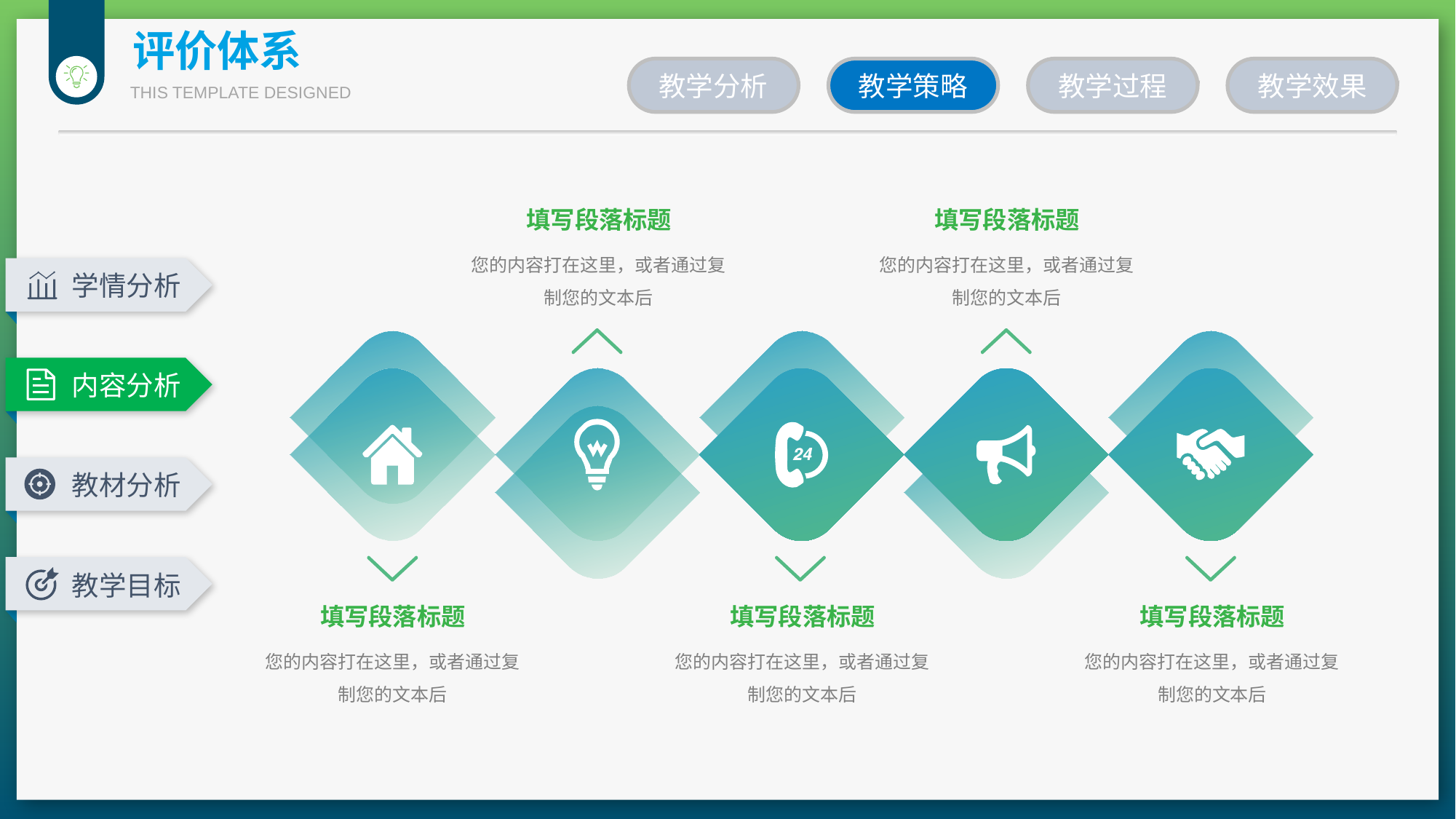

评价体系

教学分析
教学策略
教学过程
教学效果

THIS TEMPLATE DESIGNED
填写段落标题
您的内容打在这里，或者通过复制您的文本后
填写段落标题
您的内容打在这里，或者通过复制您的文本后

学情分析

内容分析

教材分析

教学目标

填写段落标题
您的内容打在这里，或者通过复制您的文本后
填写段落标题
您的内容打在这里，或者通过复制您的文本后
填写段落标题
您的内容打在这里，或者通过复制您的文本后